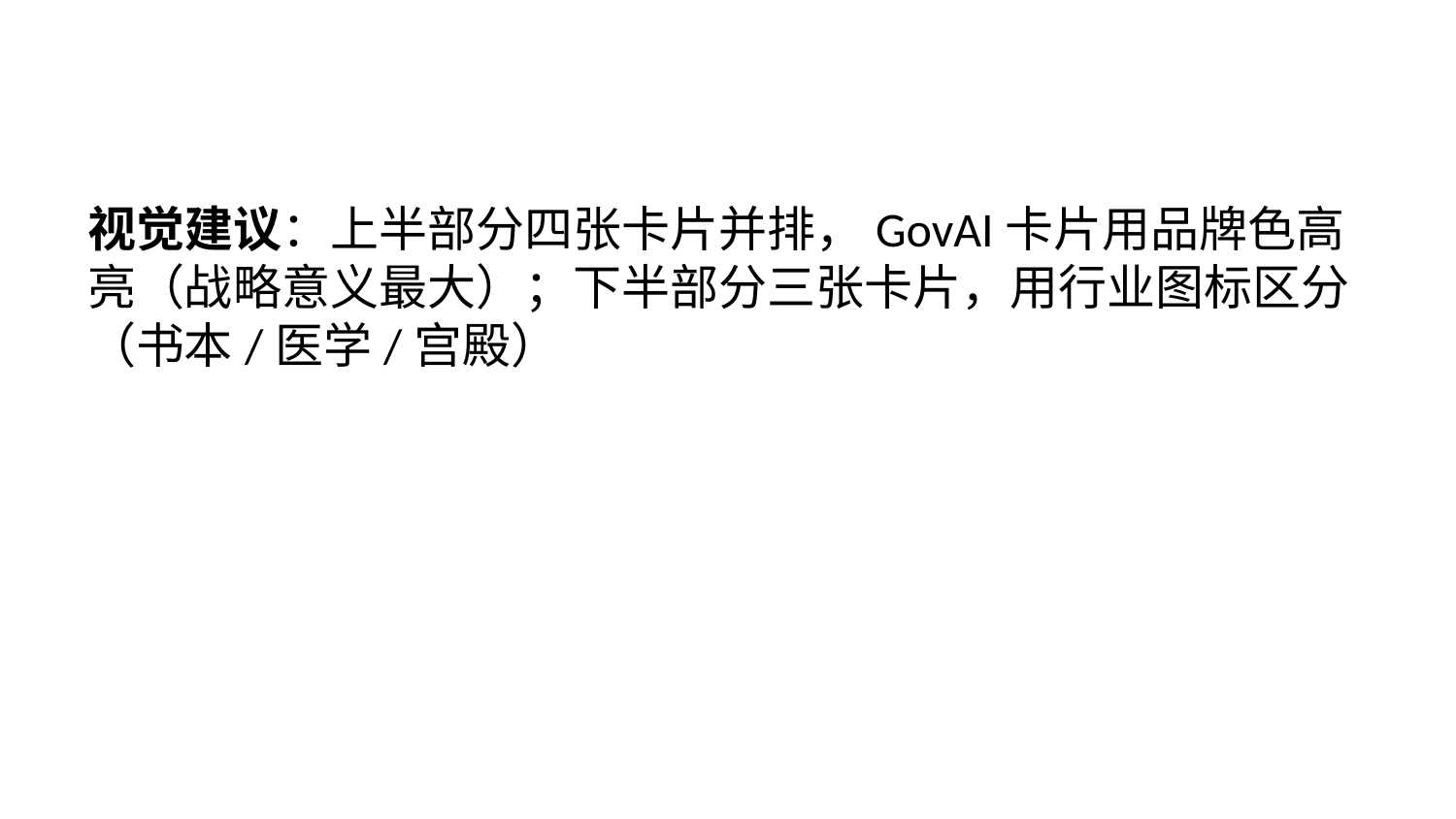

视觉建议：上半部分四张卡片并排，GovAI卡片用品牌色高亮（战略意义最大）；下半部分三张卡片，用行业图标区分（书本/医学/宫殿）